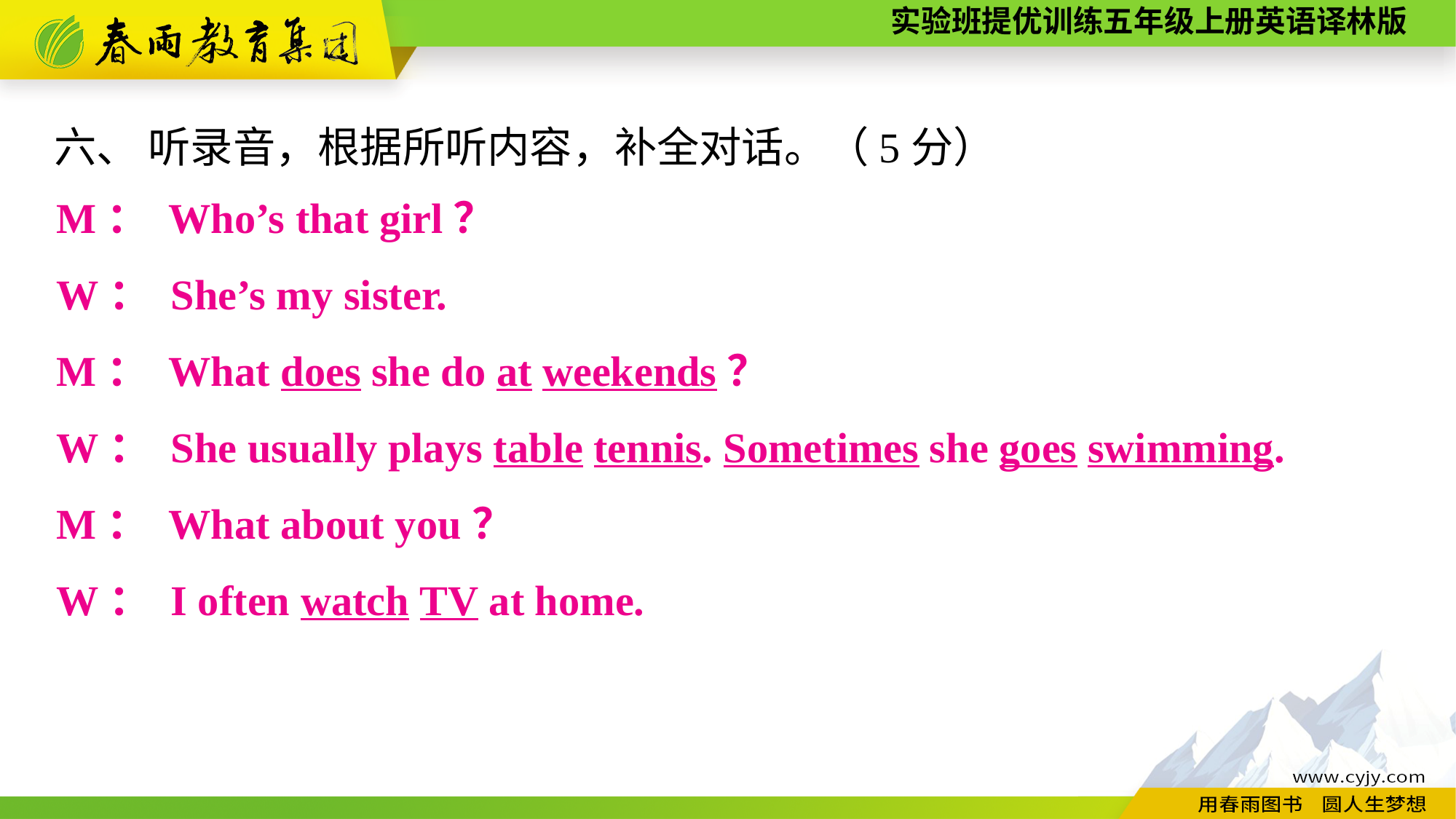

六、 听录音，根据所听内容，补全对话。（5分）
M： Who’s that girl？
W： She’s my sister.
M： What does she do at weekends？
W： She usually plays table tennis. Sometimes she goes swimming.
M： What about you？
W： I often watch TV at home.